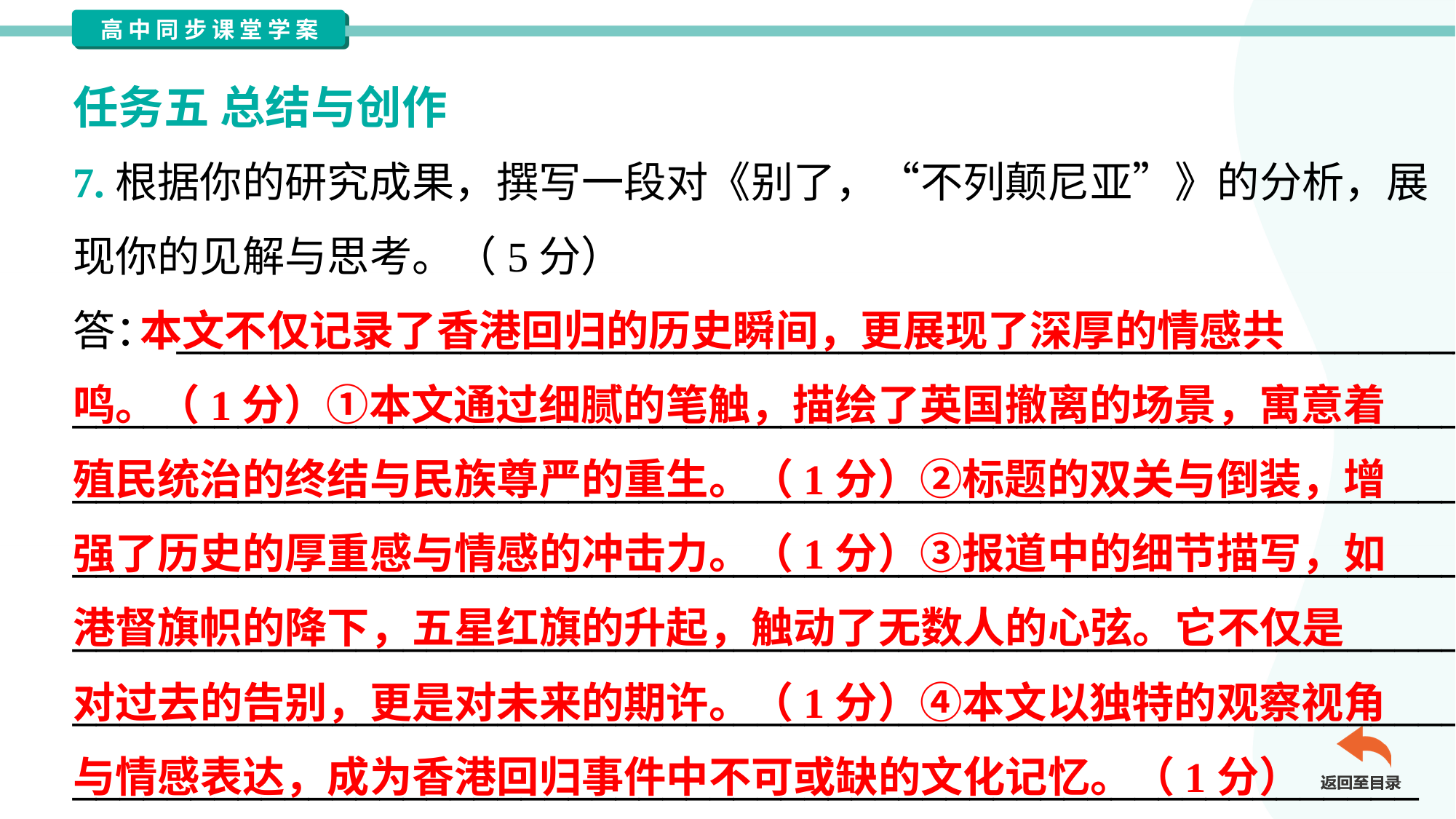

任务五 总结与创作
7.根据你的研究成果，撰写一段对《别了，“不列颠尼亚”》的分析，展
现你的见解与思考。（5分）
答： ________________________________________________________
_____________________________________________________________
_____________________________________________________________
_____________________________________________________________
_____________________________________________________________
_____________________________________________________________
_________________________________________________________
      本文不仅记录了香港回归的历史瞬间，更展现了深厚的情感共
鸣。（1分）①本文通过细腻的笔触，描绘了英国撤离的场景，寓意着
殖民统治的终结与民族尊严的重生。（1分）②标题的双关与倒装，增
强了历史的厚重感与情感的冲击力。（1分）③报道中的细节描写，如
港督旗帜的降下，五星红旗的升起，触动了无数人的心弦。它不仅是
对过去的告别，更是对未来的期许。（1分）④本文以独特的观察视角
与情感表达，成为香港回归事件中不可或缺的文化记忆。（1分）